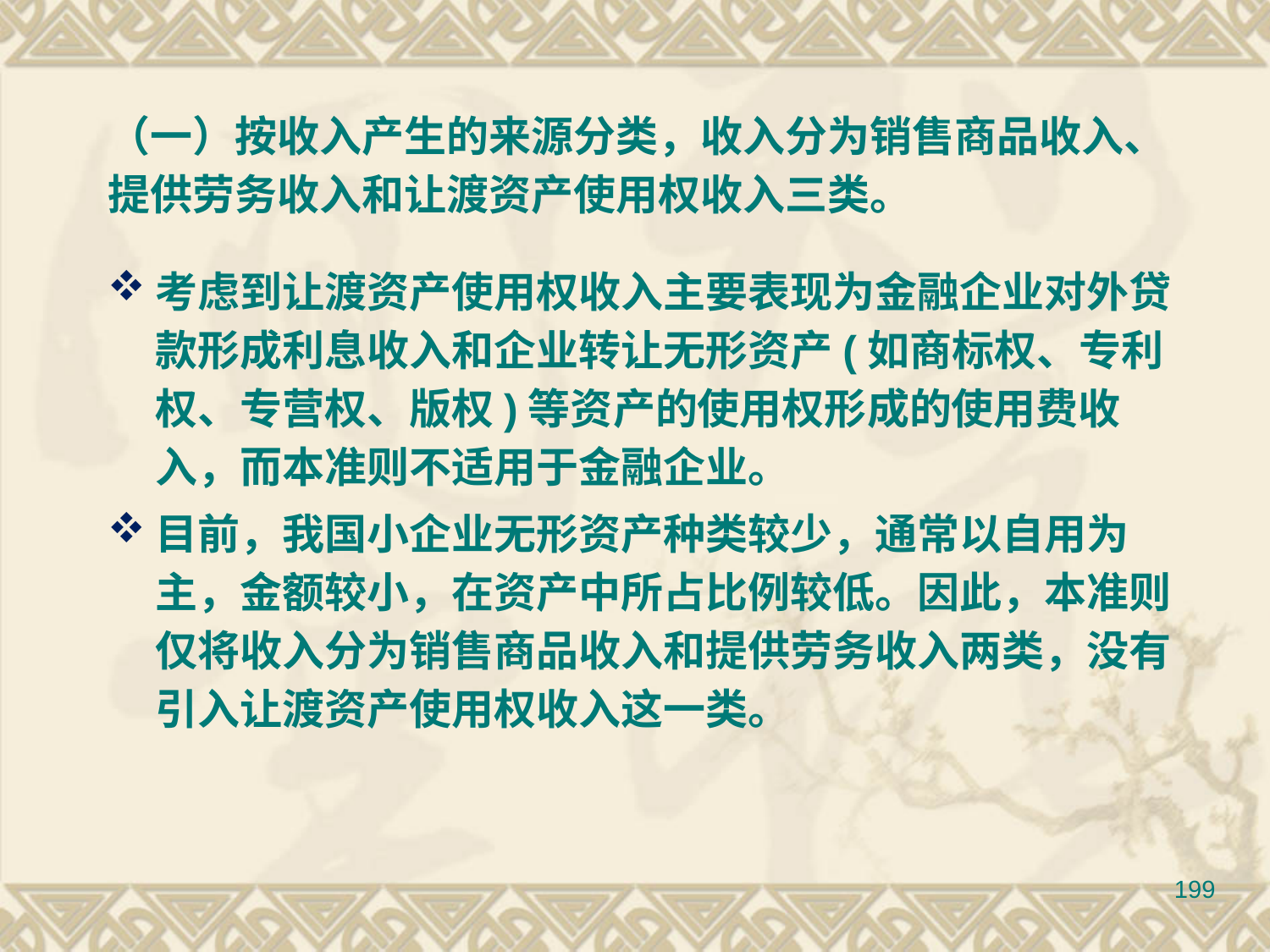

（一）按收入产生的来源分类，收入分为销售商品收入、提供劳务收入和让渡资产使用权收入三类。

考虑到让渡资产使用权收入主要表现为金融企业对外贷款形成利息收入和企业转让无形资产(如商标权、专利权、专营权、版权)等资产的使用权形成的使用费收入，而本准则不适用于金融企业。
目前，我国小企业无形资产种类较少，通常以自用为主，金额较小，在资产中所占比例较低。因此，本准则仅将收入分为销售商品收入和提供劳务收入两类，没有引入让渡资产使用权收入这一类。
199